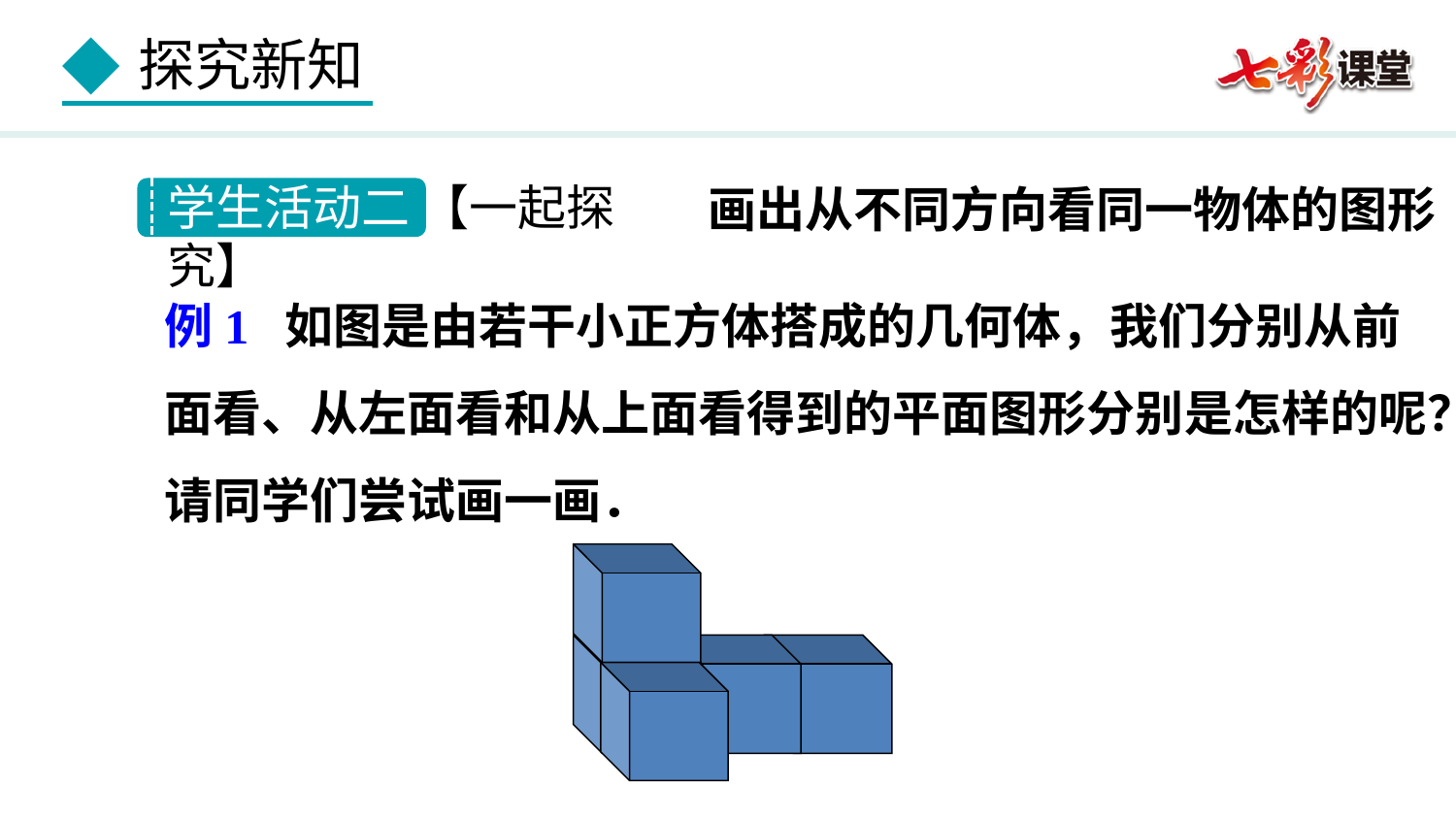

学生活动二 【一起探究】

画出从不同方向看同一物体的图形
例1  如图是由若干小正方体搭成的几何体，我们分别从前面看、从左面看和从上面看得到的平面图形分别是怎样的呢？请同学们尝试画一画．